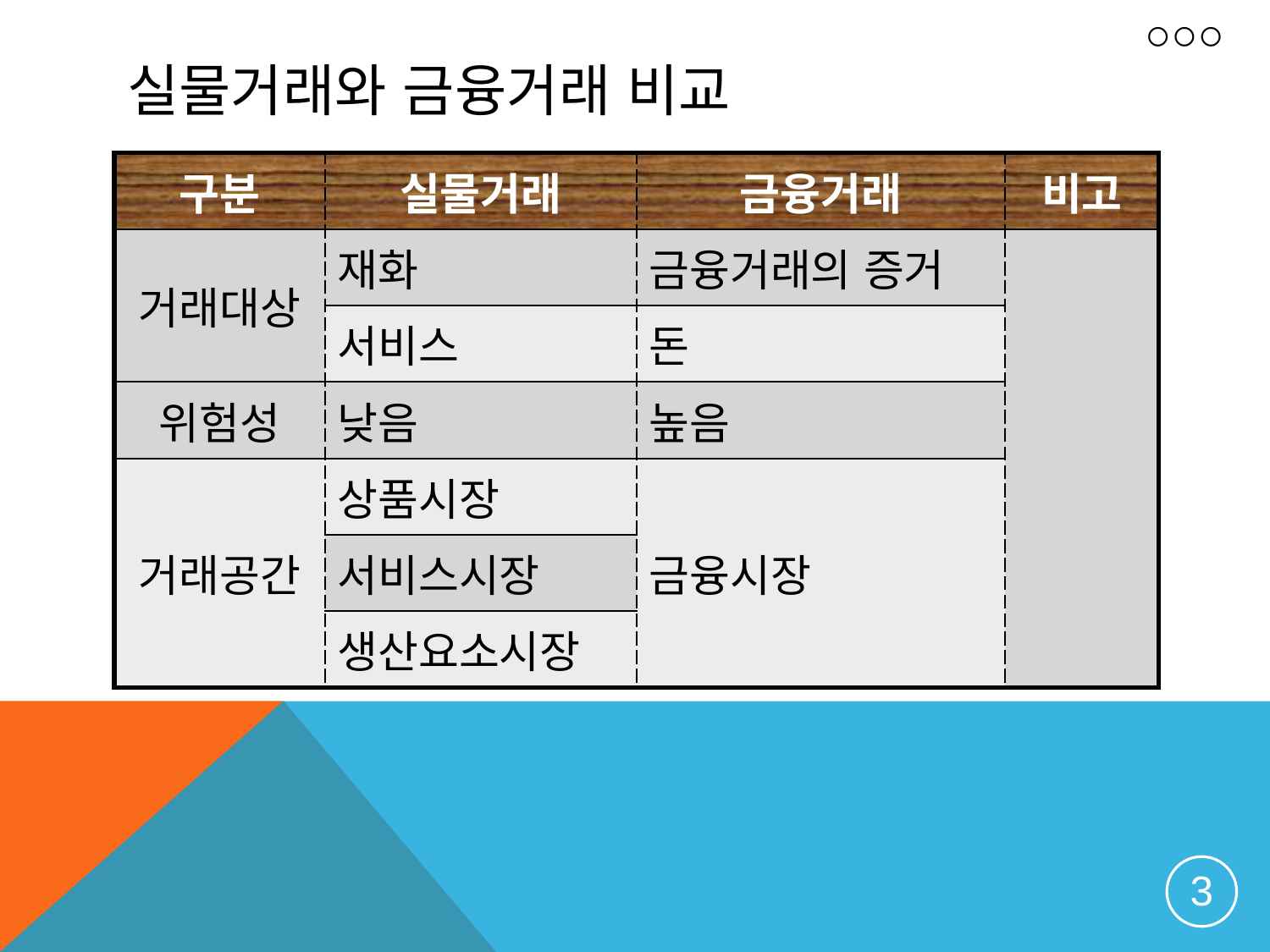

# 실물거래와 금융거래 비교
| 구분 | 실물거래 | 금융거래 | 비고 |
| --- | --- | --- | --- |
| 거래대상 | 재화 | 금융거래의 증거 |  |
|  | 서비스 | 돈 |  |
| 위험성 | 낮음 | 높음 |  |
| 거래공간 | 상품시장 | 금융시장 |  |
|  | 서비스시장 |  |  |
|  | 생산요소시장 |  |  |
3